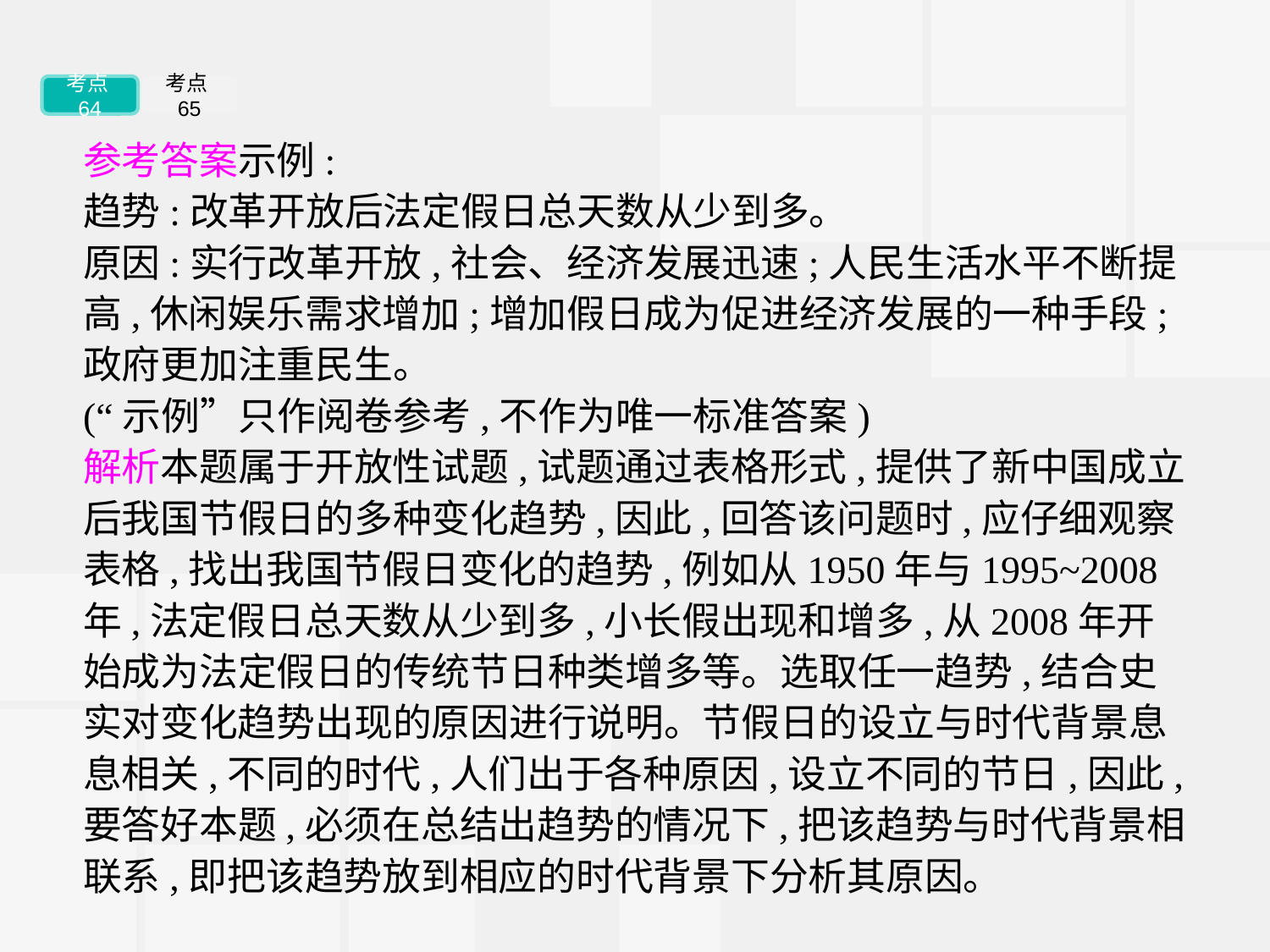

考点64
考点65
参考答案示例:
趋势:改革开放后法定假日总天数从少到多。
原因:实行改革开放,社会、经济发展迅速;人民生活水平不断提高,休闲娱乐需求增加;增加假日成为促进经济发展的一种手段;政府更加注重民生。
(“示例”只作阅卷参考,不作为唯一标准答案)
解析本题属于开放性试题,试题通过表格形式,提供了新中国成立后我国节假日的多种变化趋势,因此,回答该问题时,应仔细观察表格,找出我国节假日变化的趋势,例如从1950年与1995~2008年,法定假日总天数从少到多,小长假出现和增多,从2008年开始成为法定假日的传统节日种类增多等。选取任一趋势,结合史实对变化趋势出现的原因进行说明。节假日的设立与时代背景息息相关,不同的时代,人们出于各种原因,设立不同的节日,因此,要答好本题,必须在总结出趋势的情况下,把该趋势与时代背景相联系,即把该趋势放到相应的时代背景下分析其原因。